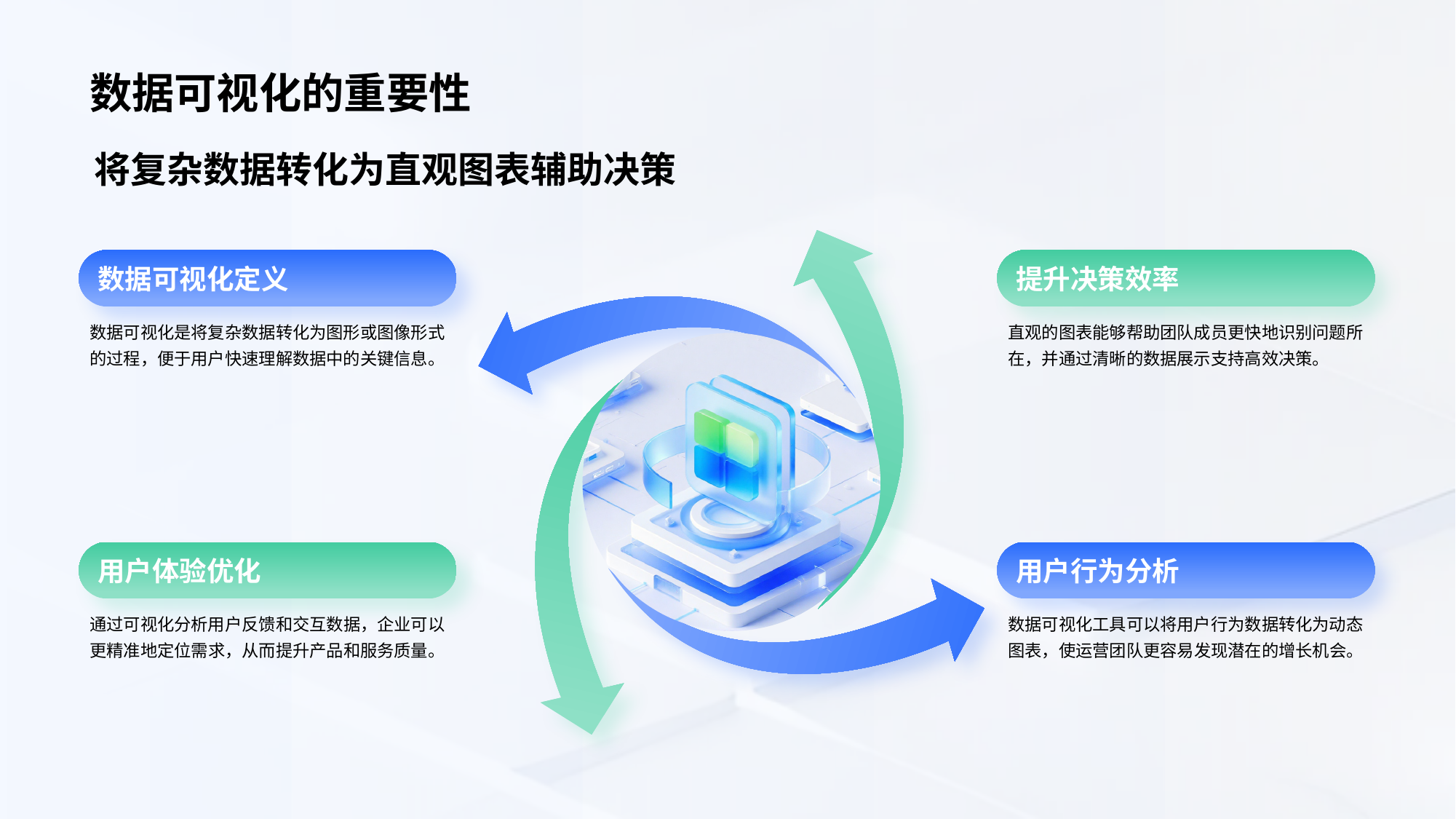

# 数据可视化的重要性
将复杂数据转化为直观图表辅助决策

数据可视化定义
数据可视化是将复杂数据转化为图形或图像形式的过程，便于用户快速理解数据中的关键信息。
提升决策效率
直观的图表能够帮助团队成员更快地识别问题所在，并通过清晰的数据展示支持高效决策。

用户体验优化
通过可视化分析用户反馈和交互数据，企业可以更精准地定位需求，从而提升产品和服务质量。
用户行为分析
数据可视化工具可以将用户行为数据转化为动态图表，使运营团队更容易发现潜在的增长机会。
7